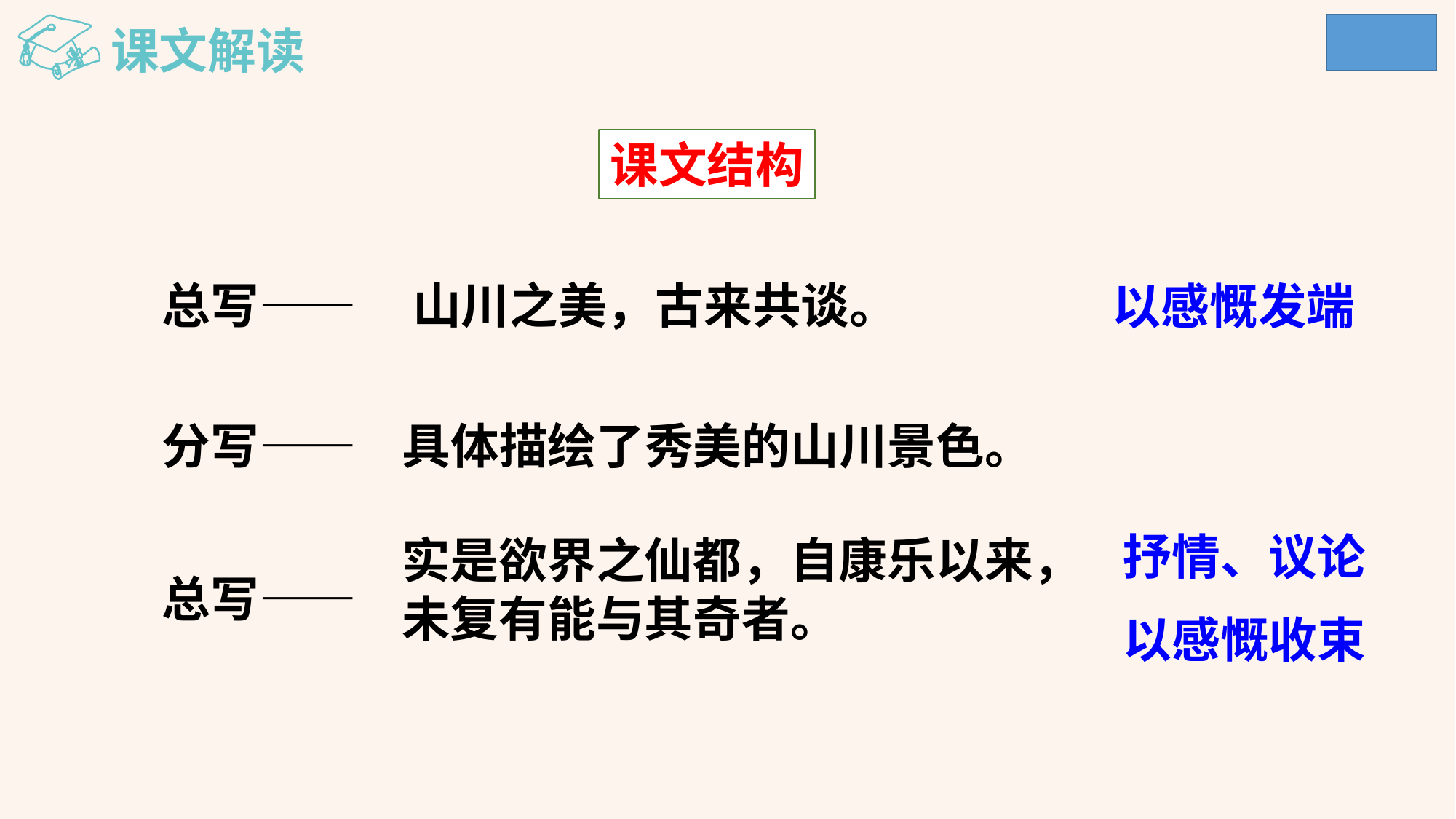

课文解读

课文结构
总写——
山川之美，古来共谈。
以感慨发端
分写——
具体描绘了秀美的山川景色。
抒情、议论
以感慨收束
实是欲界之仙都，自康乐以来，
未复有能与其奇者。
总写——